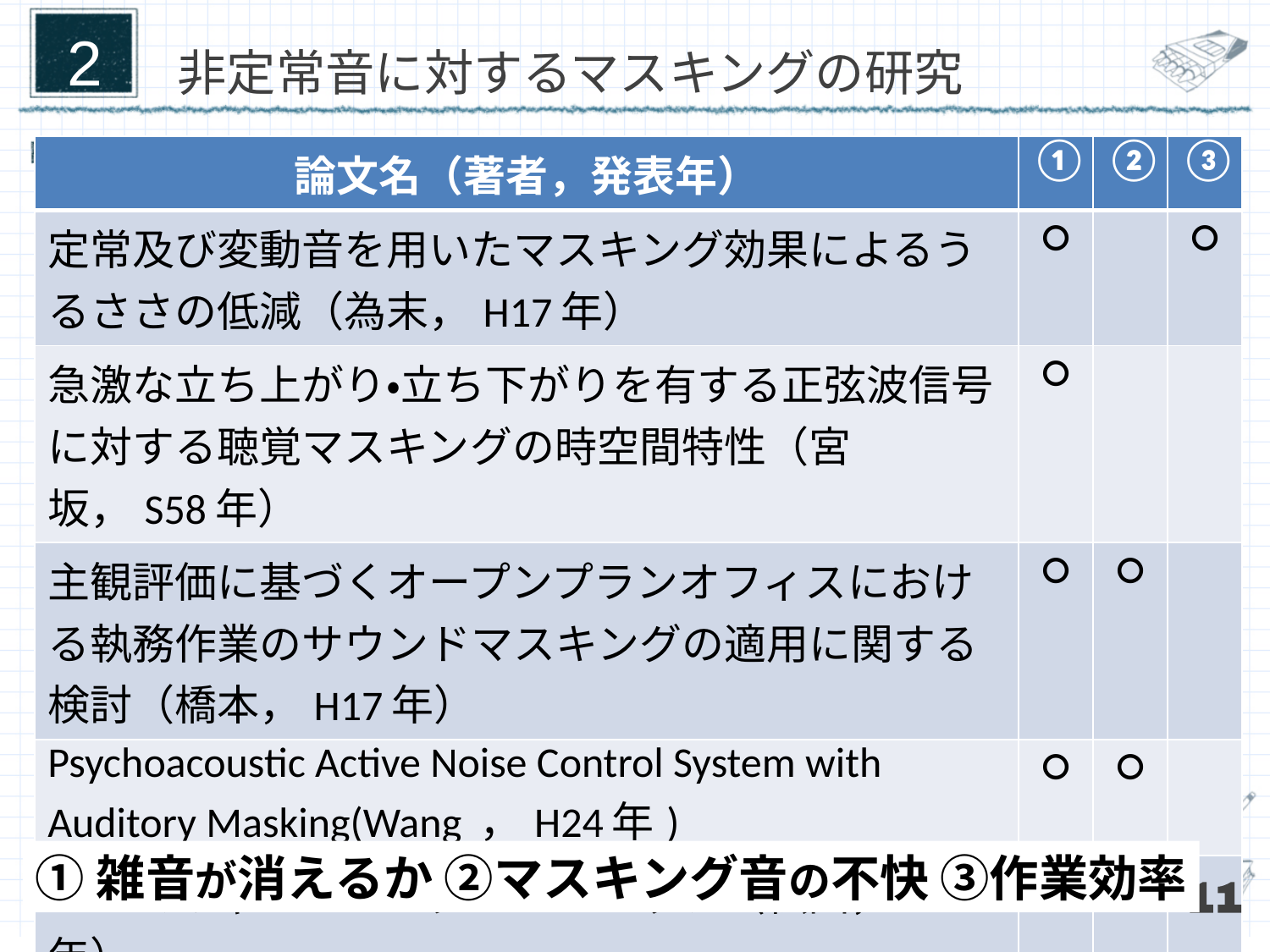

2
# 非定常音に対するマスキングの研究
| 論文名（著者，発表年） | ① | ② | ③ |
| --- | --- | --- | --- |
| 定常及び変動音を用いたマスキング効果によるうるささの低減（為末，H17年） | ○ |  | ○ |
| 急激な立ち上がり・立ち下がりを有する正弦波信号に対する聴覚マスキングの時空間特性（宮坂，S58年） | ○ |  |  |
| 主観評価に基づくオープンプランオフィスにおける執務作業のサウンドマスキングの適用に関する検討（橋本，H17年） | ○ | ○ |  |
| Psychoacoustic Active Noise Control System with Auditory Masking(Wang ，H24年) | ○ | ○ |  |
| ノイズキャンセリングミュージック（松田，H29年） | ○ |  |  |
①雑音が消えるか ②マスキング音の不快 ③作業効率
11